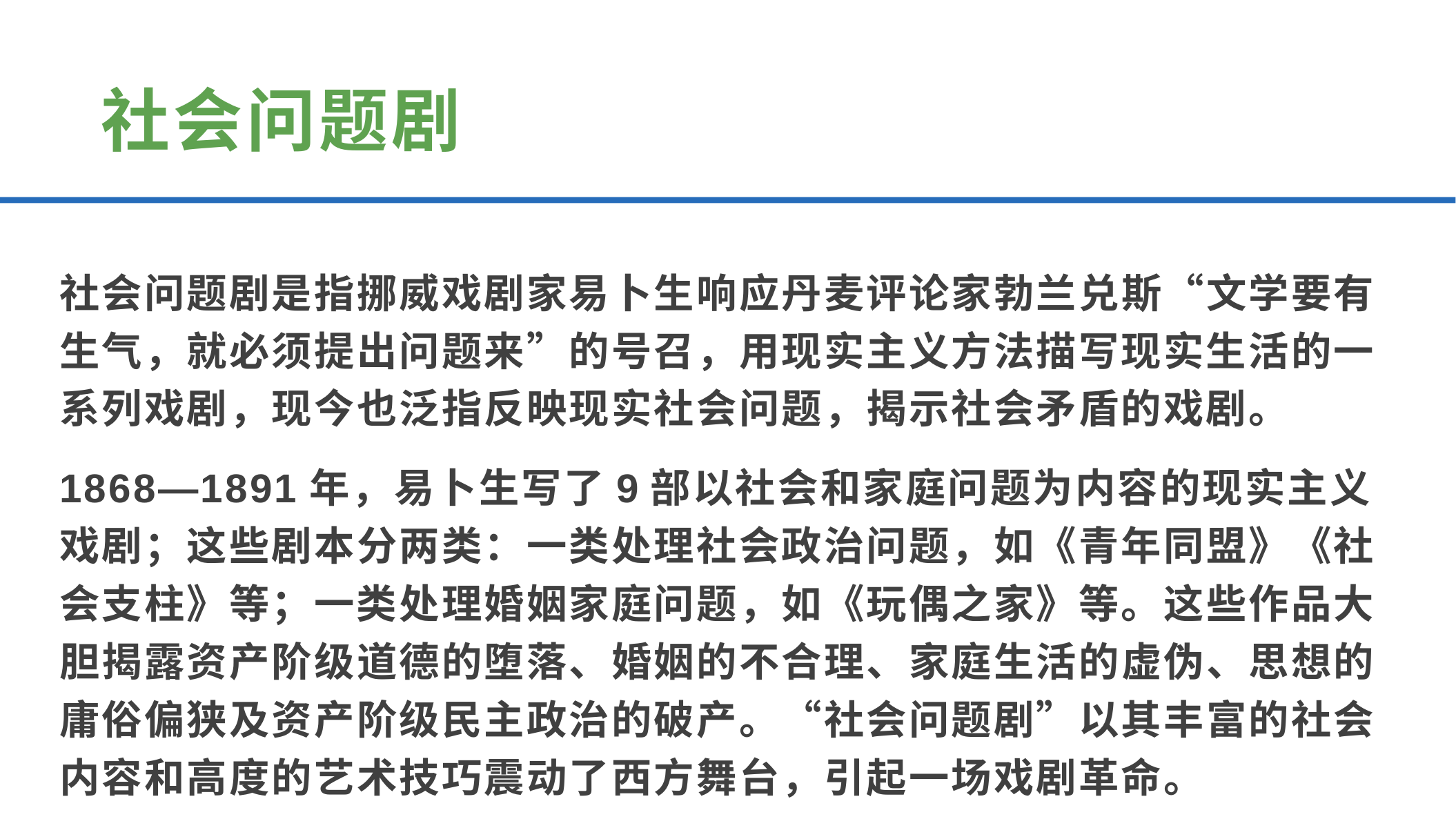

社会问题剧

社会问题剧是指挪威戏剧家易卜生响应丹麦评论家勃兰兑斯“文学要有生气，就必须提出问题来”的号召，用现实主义方法描写现实生活的一系列戏剧，现今也泛指反映现实社会问题，揭示社会矛盾的戏剧。
1868—1891年，易卜生写了9部以社会和家庭问题为内容的现实主义戏剧；这些剧本分两类：一类处理社会政治问题，如《青年同盟》《社会支柱》等；一类处理婚姻家庭问题，如《玩偶之家》等。这些作品大胆揭露资产阶级道德的堕落、婚姻的不合理、家庭生活的虚伪、思想的庸俗偏狭及资产阶级民主政治的破产。“社会问题剧”以其丰富的社会内容和高度的艺术技巧震动了西方舞台，引起一场戏剧革命。